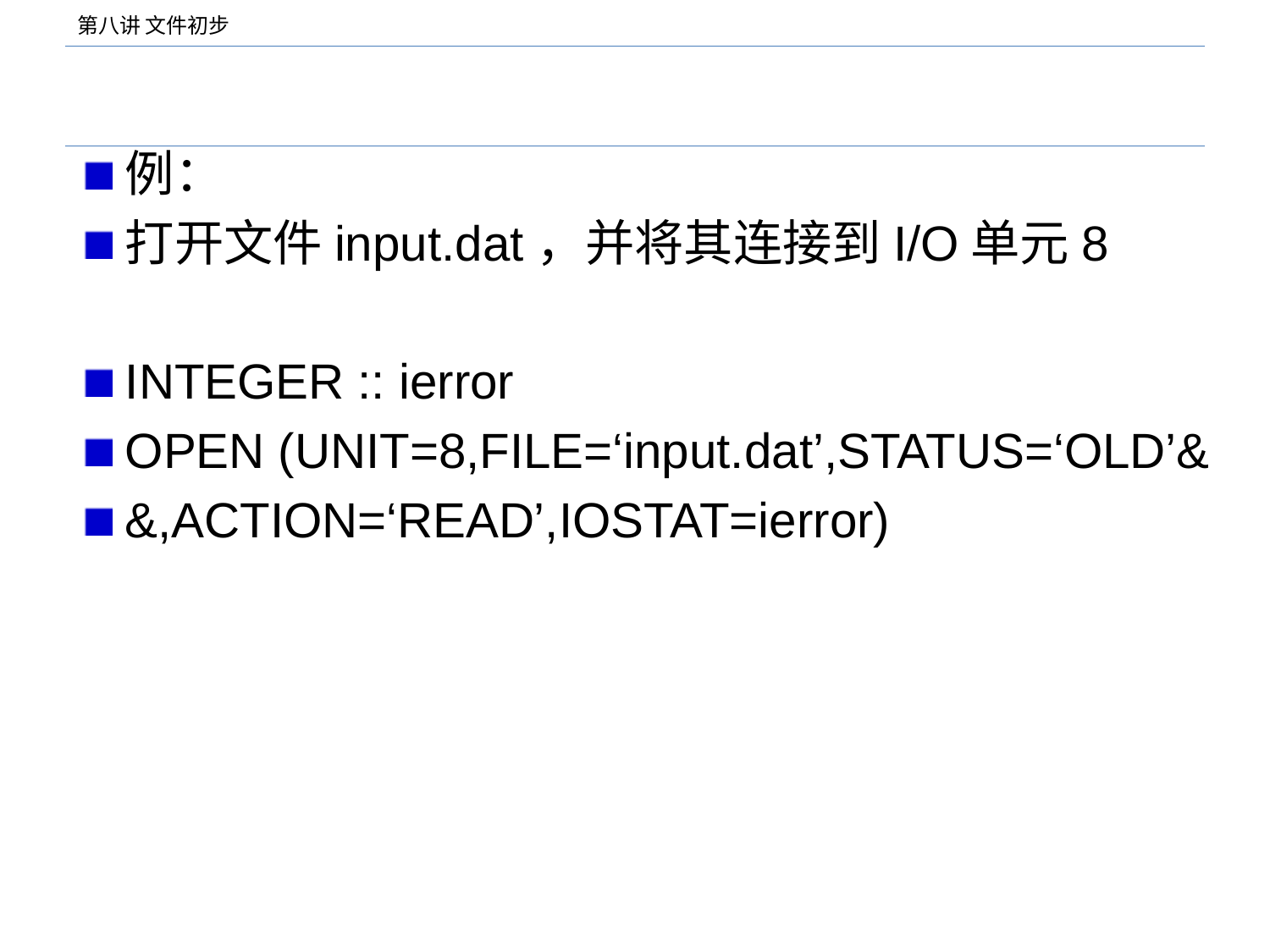

#
例：
打开文件input.dat，并将其连接到I/O单元8

INTEGER :: ierror
OPEN (UNIT=8,FILE=‘input.dat’,STATUS=‘OLD’&
&,ACTION=‘READ’,IOSTAT=ierror)